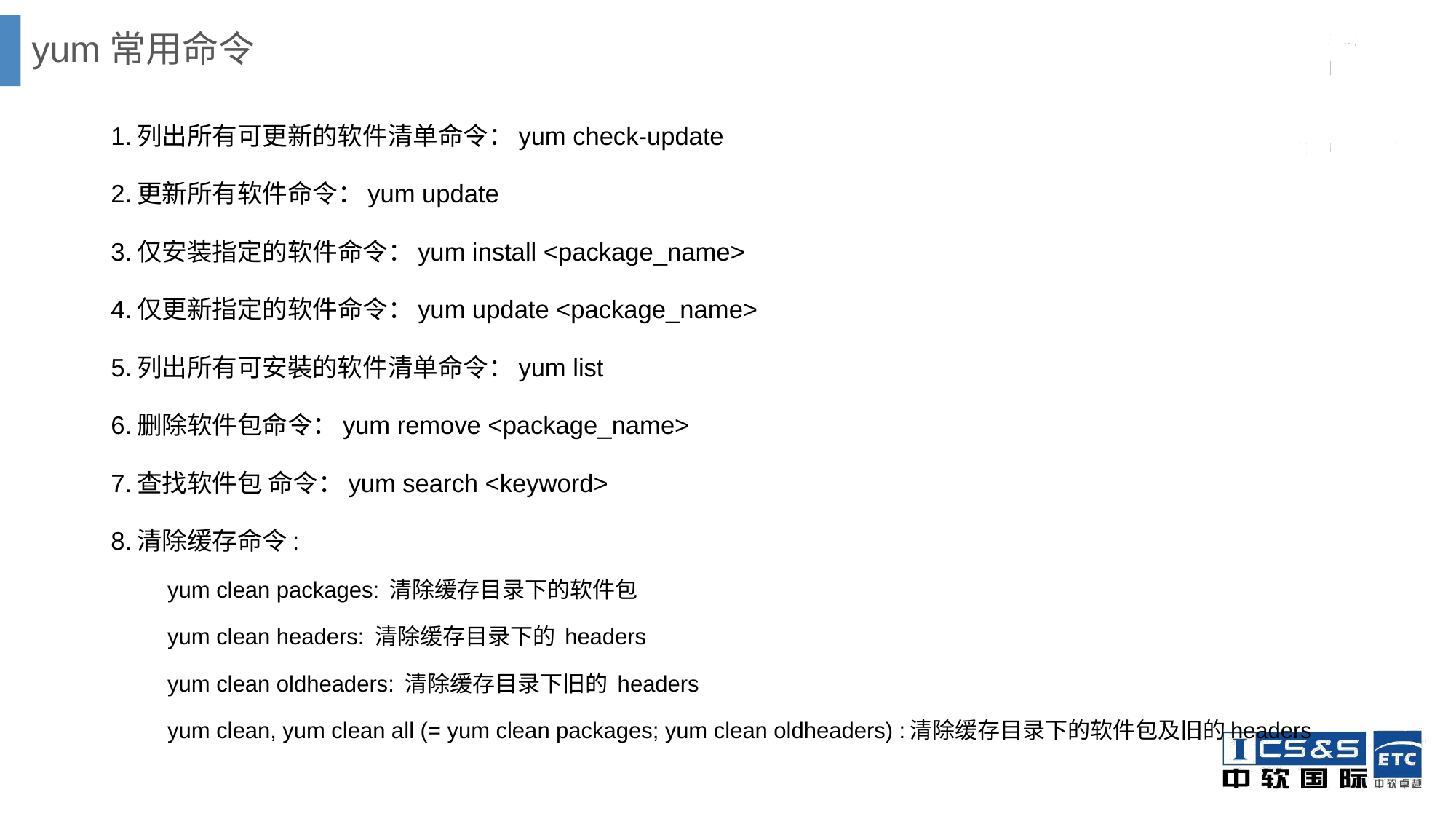

# yum常用命令
1.列出所有可更新的软件清单命令：yum check-update
2.更新所有软件命令：yum update
3.仅安装指定的软件命令：yum install <package_name>
4.仅更新指定的软件命令：yum update <package_name>
5.列出所有可安裝的软件清单命令：yum list
6.删除软件包命令：yum remove <package_name>
7.查找软件包 命令：yum search <keyword>
8.清除缓存命令:
yum clean packages: 清除缓存目录下的软件包
yum clean headers: 清除缓存目录下的 headers
yum clean oldheaders: 清除缓存目录下旧的 headers
yum clean, yum clean all (= yum clean packages; yum clean oldheaders) :清除缓存目录下的软件包及旧的headers